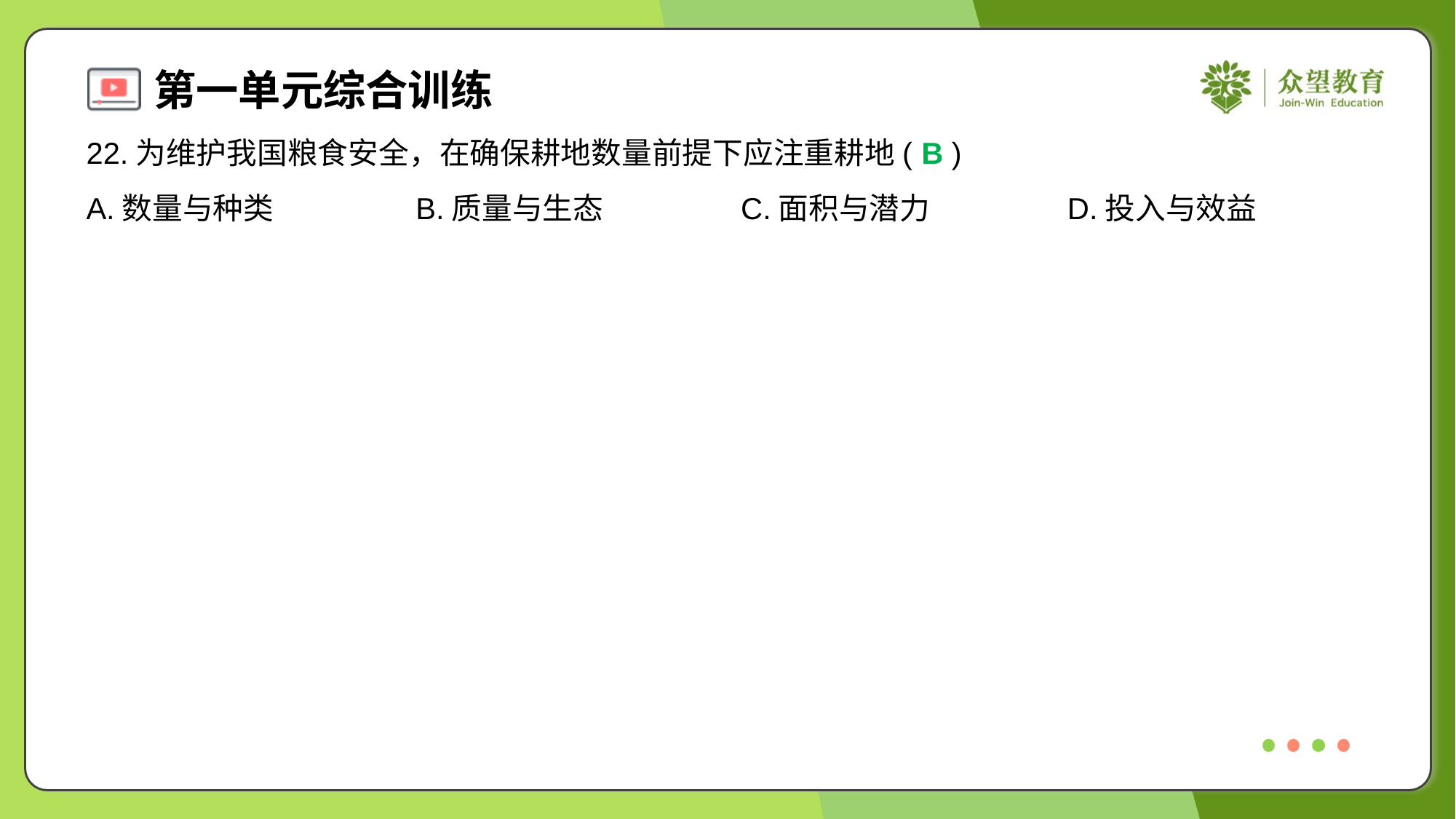

22.为维护我国粮食安全，在确保耕地数量前提下应注重耕地(     )
B
A.数量与种类	B.质量与生态	C.面积与潜力	D.投入与效益